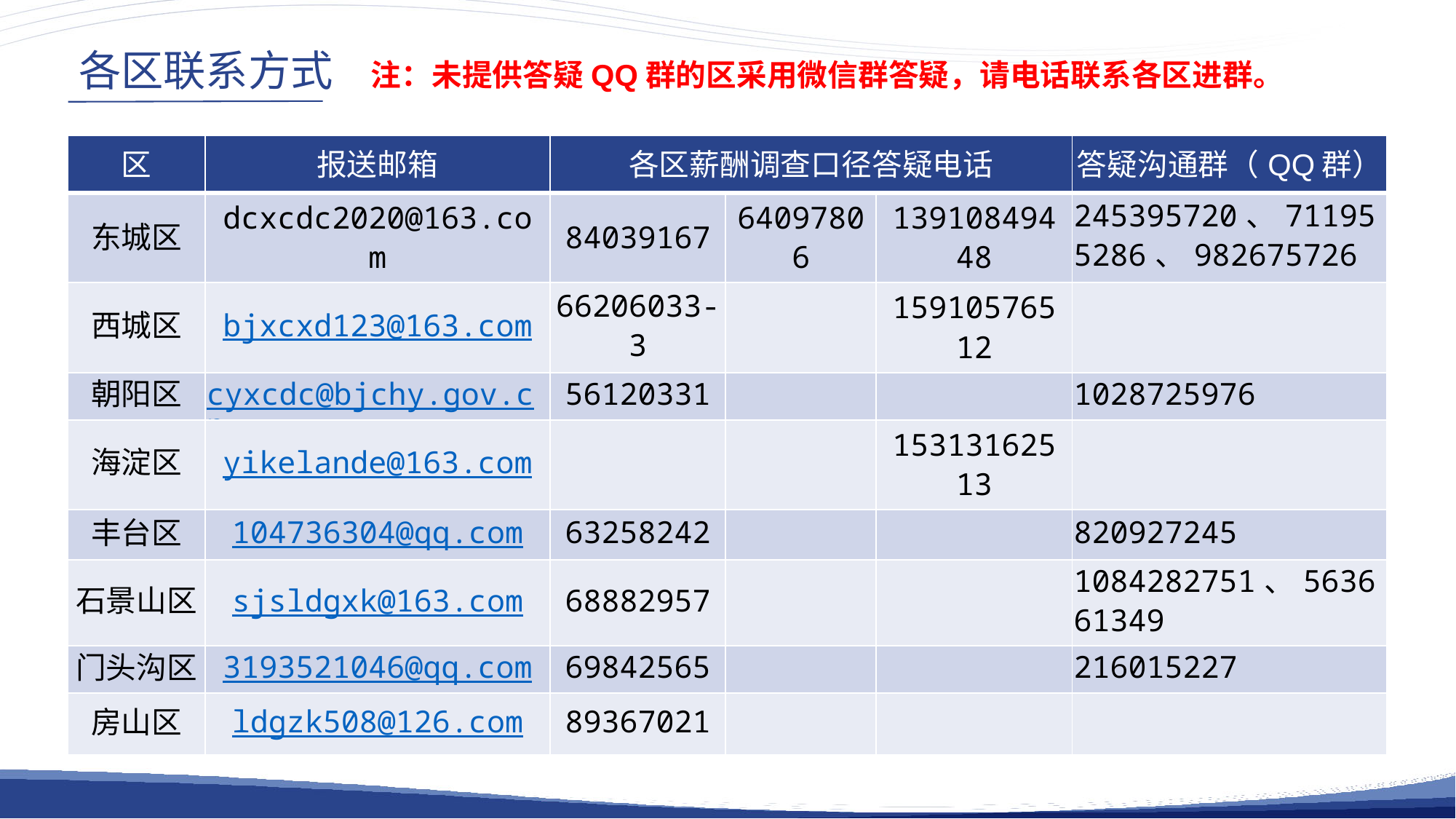

各区联系方式    注：未提供答疑QQ群的区采用微信群答疑，请电话联系各区进群。
| 区 | 报送邮箱 | 各区薪酬调查口径答疑电话 |  |  | 答疑沟通群（QQ群） |
| --- | --- | --- | --- | --- | --- |
| 东城区 | dcxcdc2020@163.com | 84039167 | 64097806 | 13910849448 | 245395720、711955286、982675726 |
| 西城区 | bjxcxd123@163.com | 66206033-3 |  | 15910576512 |  |
| 朝阳区 | cyxcdc@bjchy.gov.cn | 56120331 |  |  | 1028725976 |
| 海淀区 | yikelande@163.com |  |  | 15313162513 |  |
| 丰台区 | 104736304@qq.com | 63258242 |  |  | 820927245 |
| 石景山区 | sjsldgxk@163.com | 68882957 |  |  | 1084282751、563661349 |
| 门头沟区 | 3193521046@qq.com | 69842565 |  |  | 216015227 |
| 房山区 | ldgzk508@126.com | 89367021 |  |  |  |